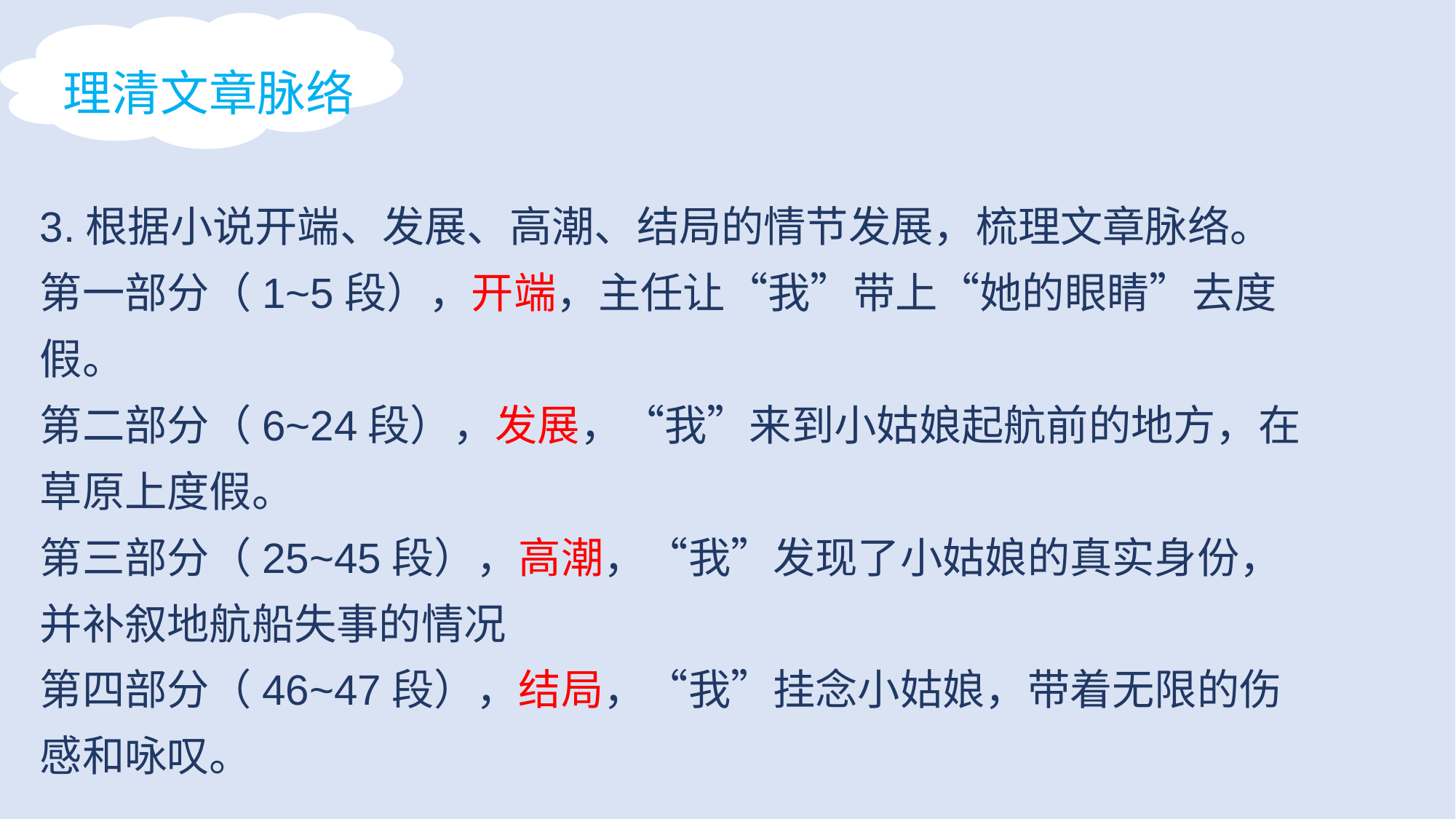

理清文章脉络
3.根据小说开端、发展、高潮、结局的情节发展，梳理文章脉络。
第一部分（1~5段），开端，主任让“我”带上“她的眼睛”去度假。
第二部分（6~24段），发展，“我”来到小姑娘起航前的地方，在草原上度假。
第三部分（25~45段），高潮，“我”发现了小姑娘的真实身份，并补叙地航船失事的情况
第四部分（46~47段），结局，“我”挂念小姑娘，带着无限的伤感和咏叹。